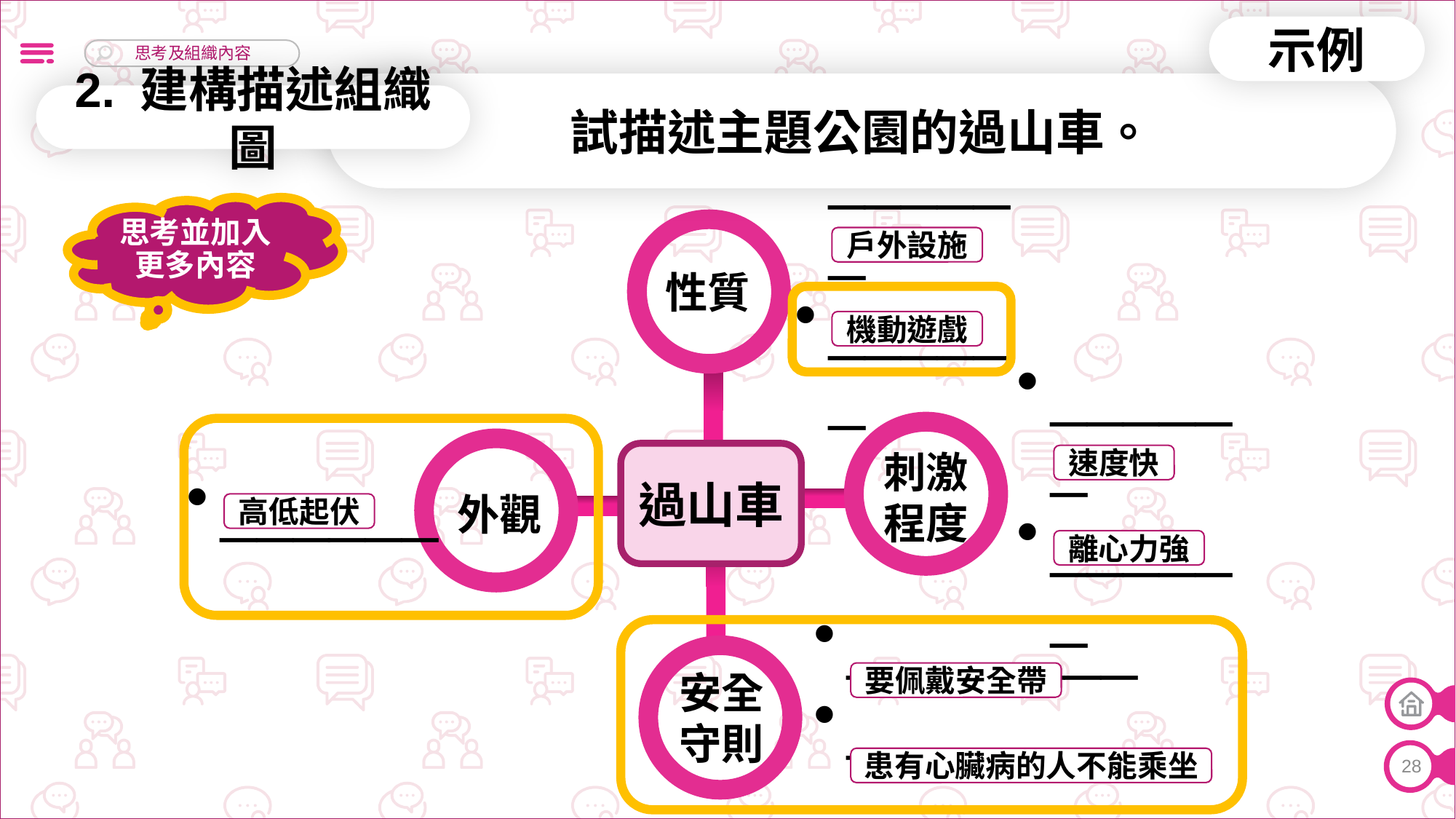

示例
試描述主題公園的過山車。
2. 建構描述組織圖
思考並加入更多內容
______
______

戶外設施
性質

機動遊戲

______

______
______
刺激程度
過山車
速度快
外觀
高低起伏
離心力強

________
_____________
安全
守則
要佩戴安全帶
28
患有心臟病的人不能乘坐